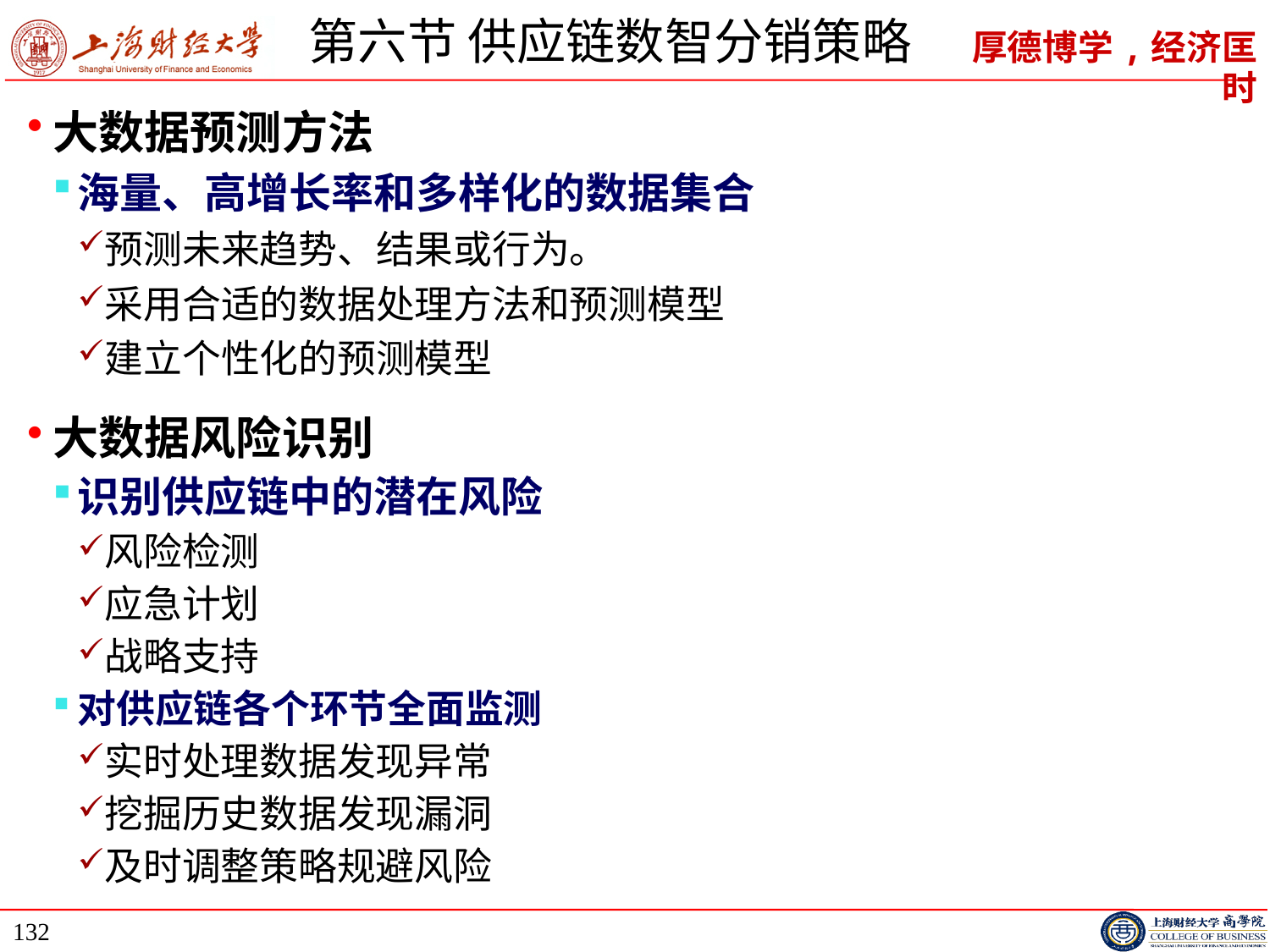

# 第六节 供应链数智分销策略
大数据预测方法
海量、高增长率和多样化的数据集合
预测未来趋势、结果或行为。
采用合适的数据处理方法和预测模型
建立个性化的预测模型

大数据风险识别
识别供应链中的潜在风险
风险检测
应急计划
战略支持
对供应链各个环节全面监测
实时处理数据发现异常
挖掘历史数据发现漏洞
及时调整策略规避风险

132